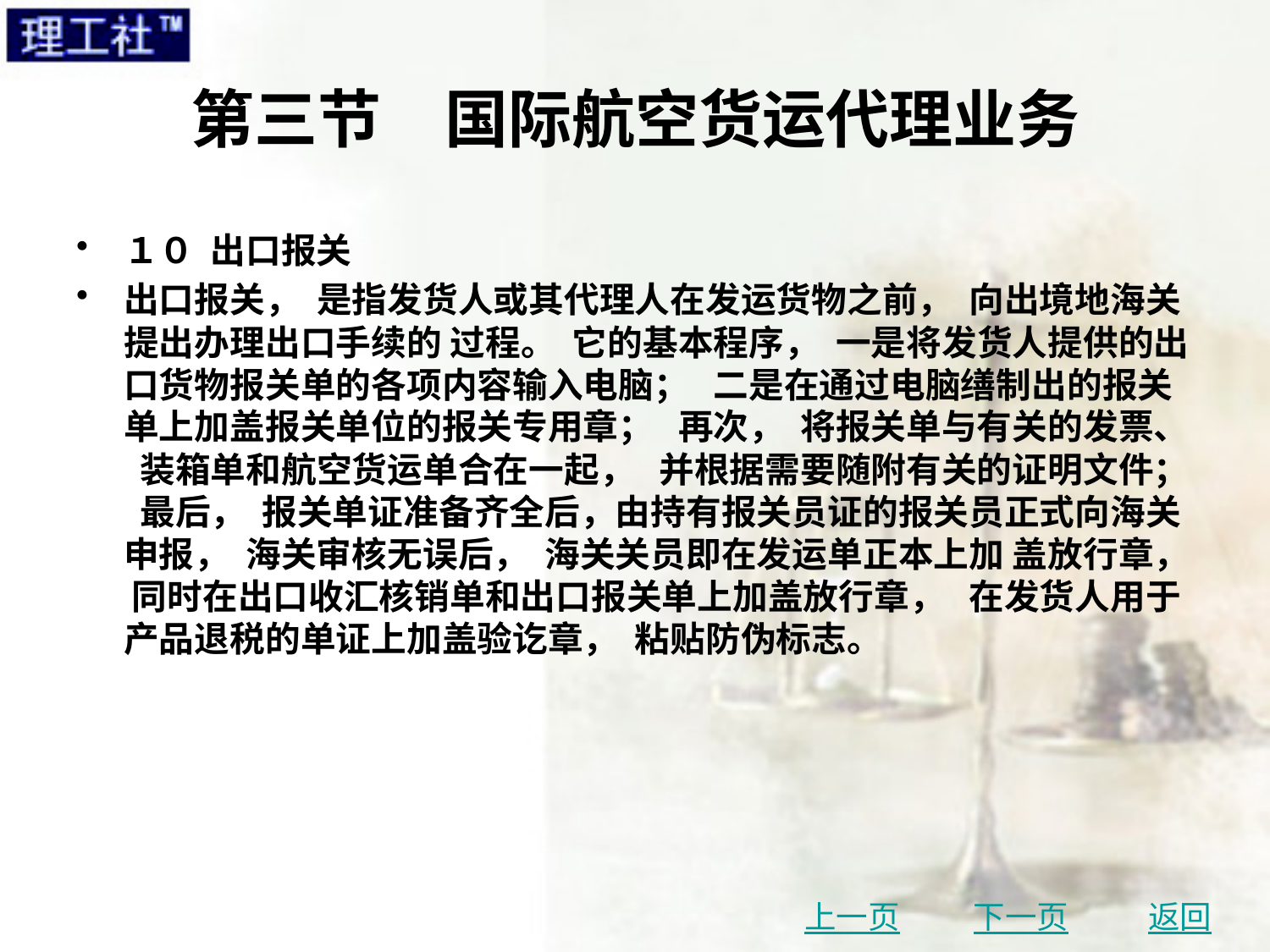

# 第三节　国际航空货运代理业务
１０  出口报关
出口报关，  是指发货人或其代理人在发运货物之前，  向出境地海关提出办理出口手续的 过程。  它的基本程序，  一是将发货人提供的出口货物报关单的各项内容输入电脑；   二是在通过电脑缮制出的报关单上加盖报关单位的报关专用章；   再次，  将报关单与有关的发票、   装箱单和航空货运单合在一起，   并根据需要随附有关的证明文件；   最后，  报关单证准备齐全后，由持有报关员证的报关员正式向海关申报，  海关审核无误后，  海关关员即在发运单正本上加 盖放行章，  同时在出口收汇核销单和出口报关单上加盖放行章，   在发货人用于产品退税的单证上加盖验讫章，  粘贴防伪标志。

上一页
下一页
返回